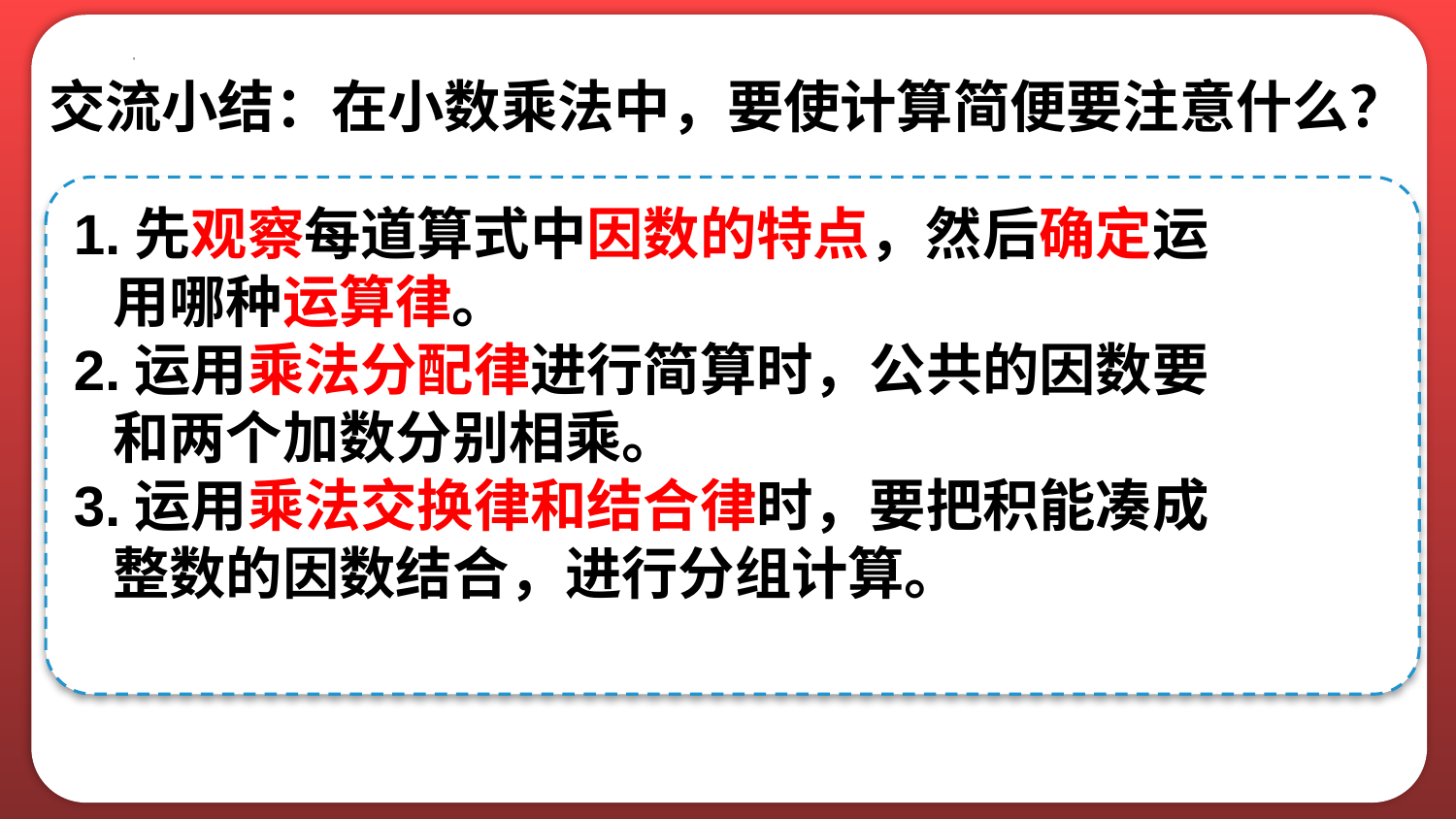

交流小结：在小数乘法中，要使计算简便要注意什么？
1.先观察每道算式中因数的特点，然后确定运
  用哪种运算律。
2.运用乘法分配律进行简算时，公共的因数要
  和两个加数分别相乘。
3.运用乘法交换律和结合律时，要把积能凑成
  整数的因数结合，进行分组计算。